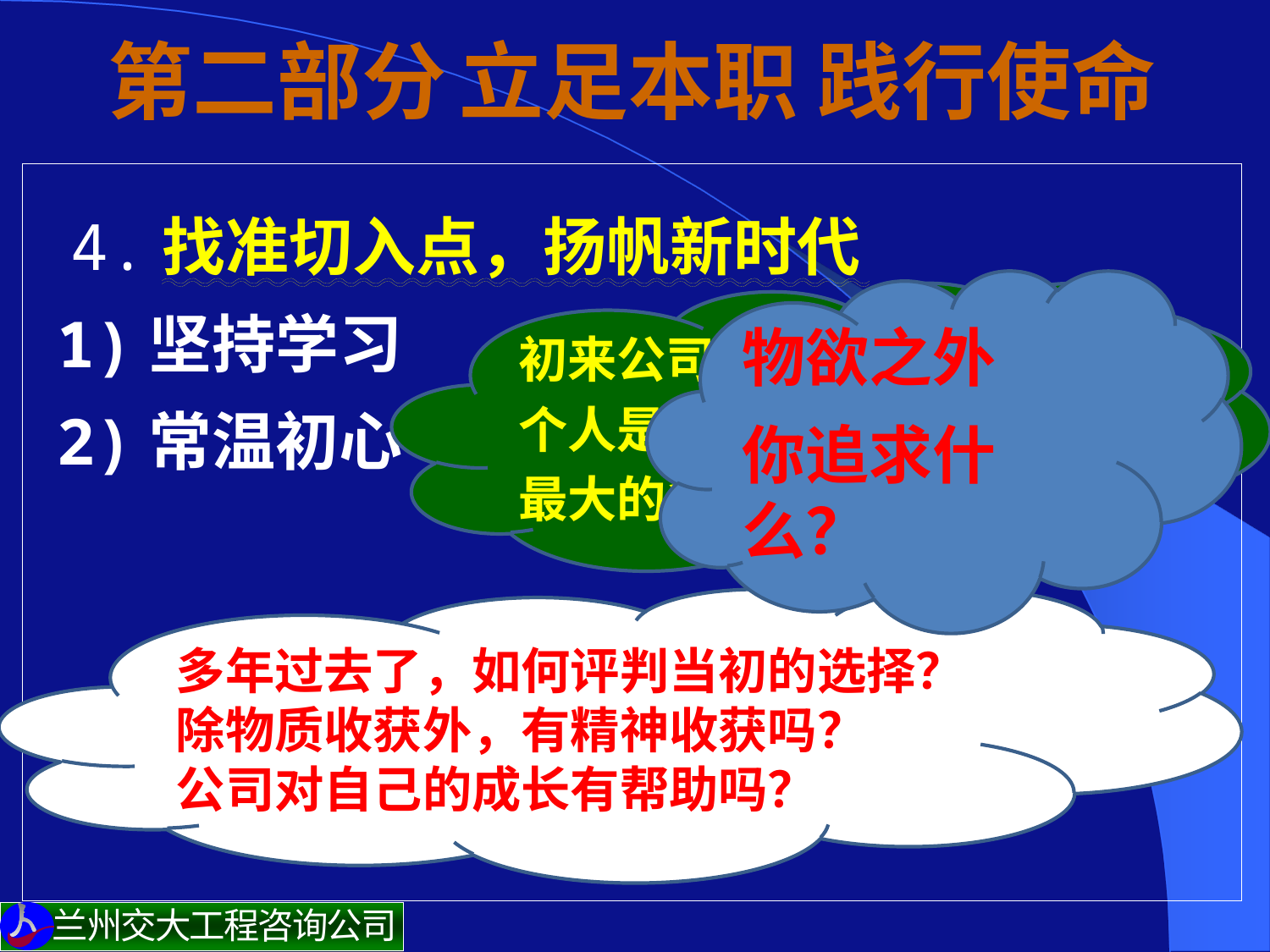

# 第二部分 立足本职 践行使命
 4.找准切入点，扬帆新时代
1)坚持学习
2)常温初心

物欲之外
你追求什么？
初来公司时是怎么想的？
个人是什么状态？
最大的希望是什么？
多年过去了，如何评判当初的选择？
除物质收获外，有精神收获吗？
公司对自己的成长有帮助吗？